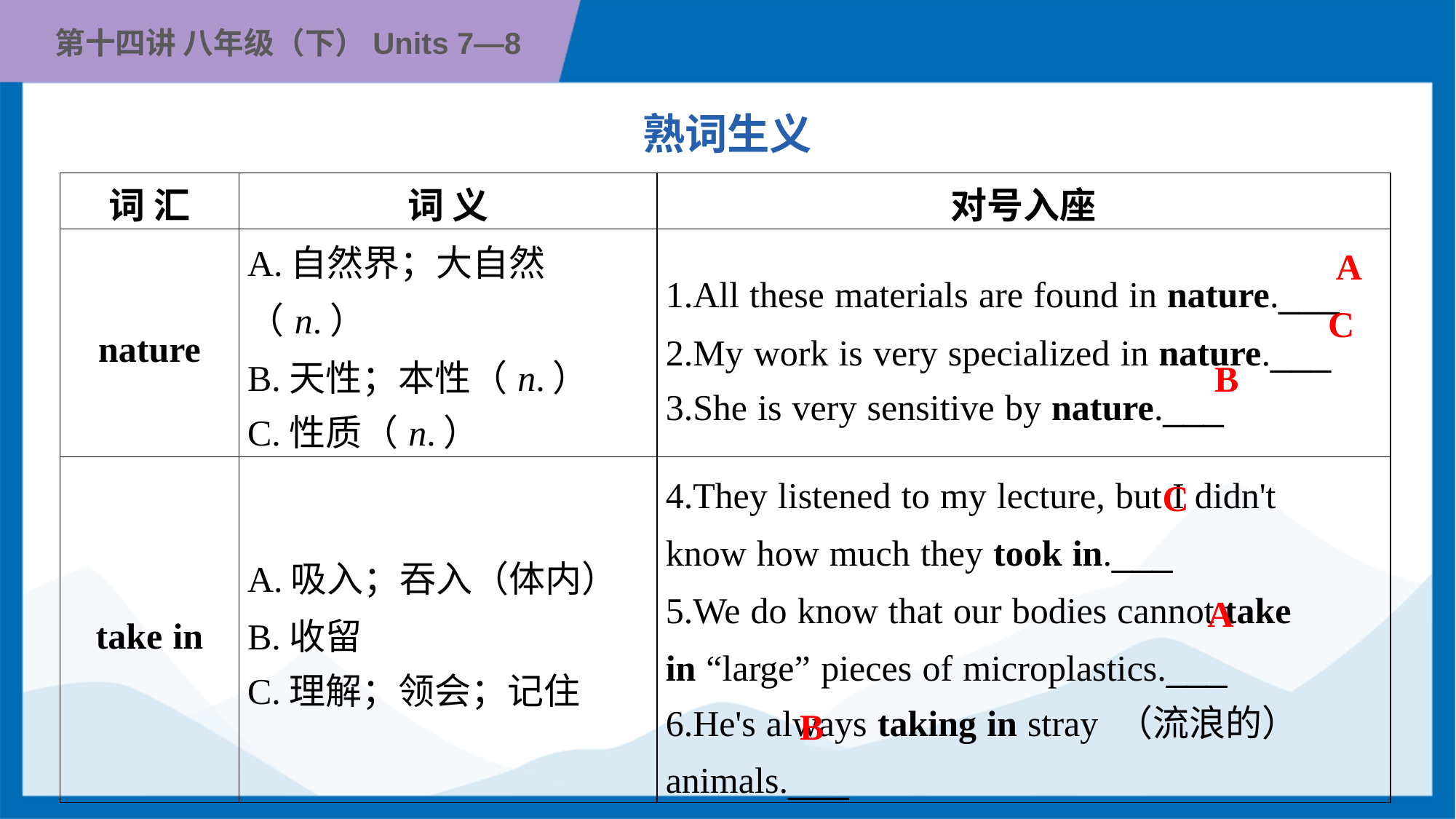

熟词生义
| 词 汇 | 词 义 | 对号入座 |
| --- | --- | --- |
| nature | A.自然界；大自然（n.） B.天性；本性（n.） C.性质（n.） | 1.All these materials are found in nature.\_\_\_ 2.My work is very specialized in nature.\_\_\_ 3.She is very sensitive by nature.\_\_\_ |
| take in | A.吸入；吞入（体内） B.收留 C.理解；领会；记住 | 4.They listened to my lecture, but I didn't know how much they took in.\_\_\_ 5.We do know that our bodies cannot take in “large” pieces of microplastics.\_\_\_ 6.He's always taking in stray （流浪的） animals.\_\_\_ |
A
C
B
C
A
B